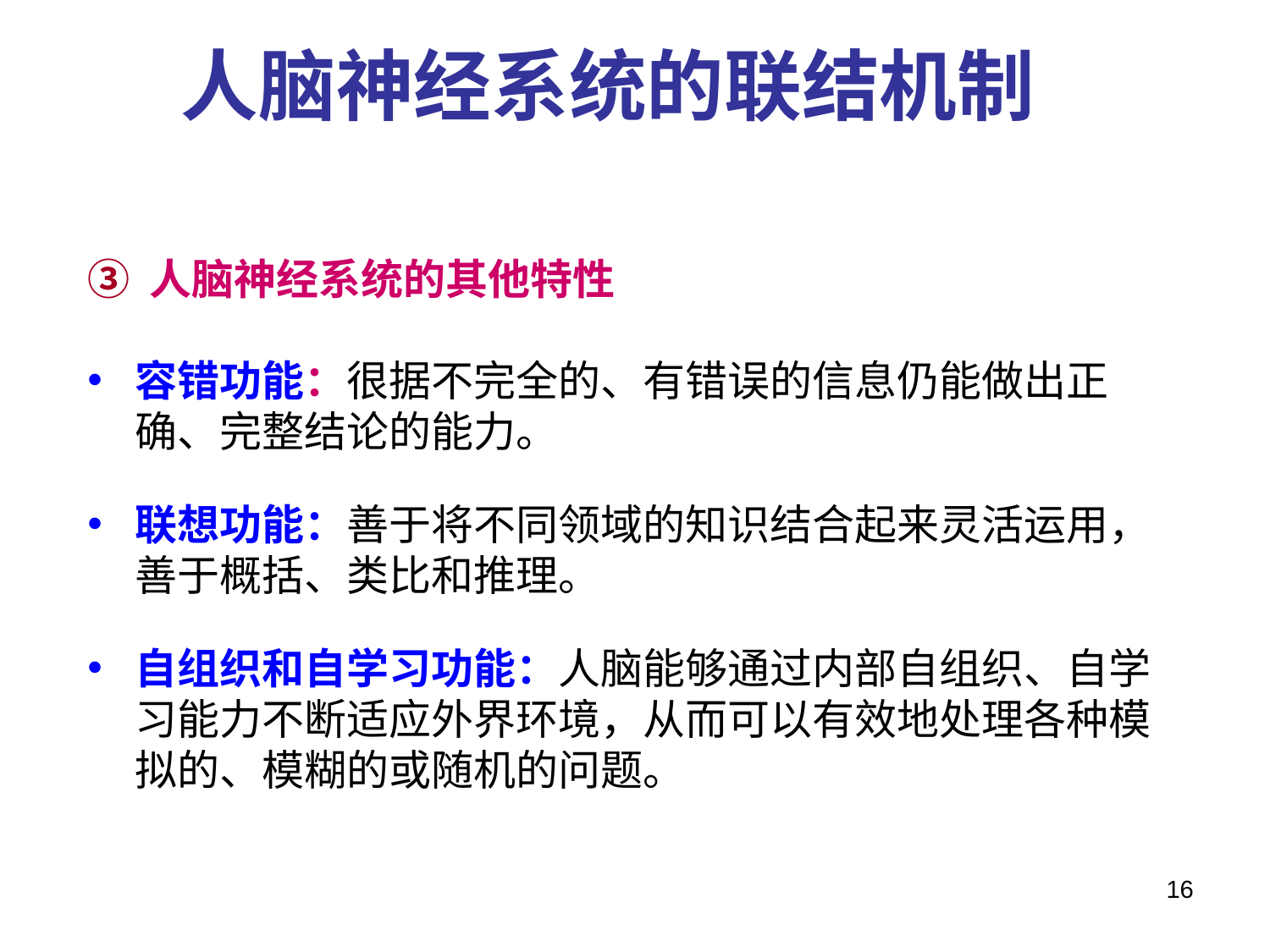

人脑神经系统的联结机制
③ 人脑神经系统的其他特性

容错功能：很据不完全的、有错误的信息仍能做出正确、完整结论的能力。

联想功能：善于将不同领域的知识结合起来灵活运用，善于概括、类比和推理。

自组织和自学习功能：人脑能够通过内部自组织、自学习能力不断适应外界环境，从而可以有效地处理各种模拟的、模糊的或随机的问题。
16